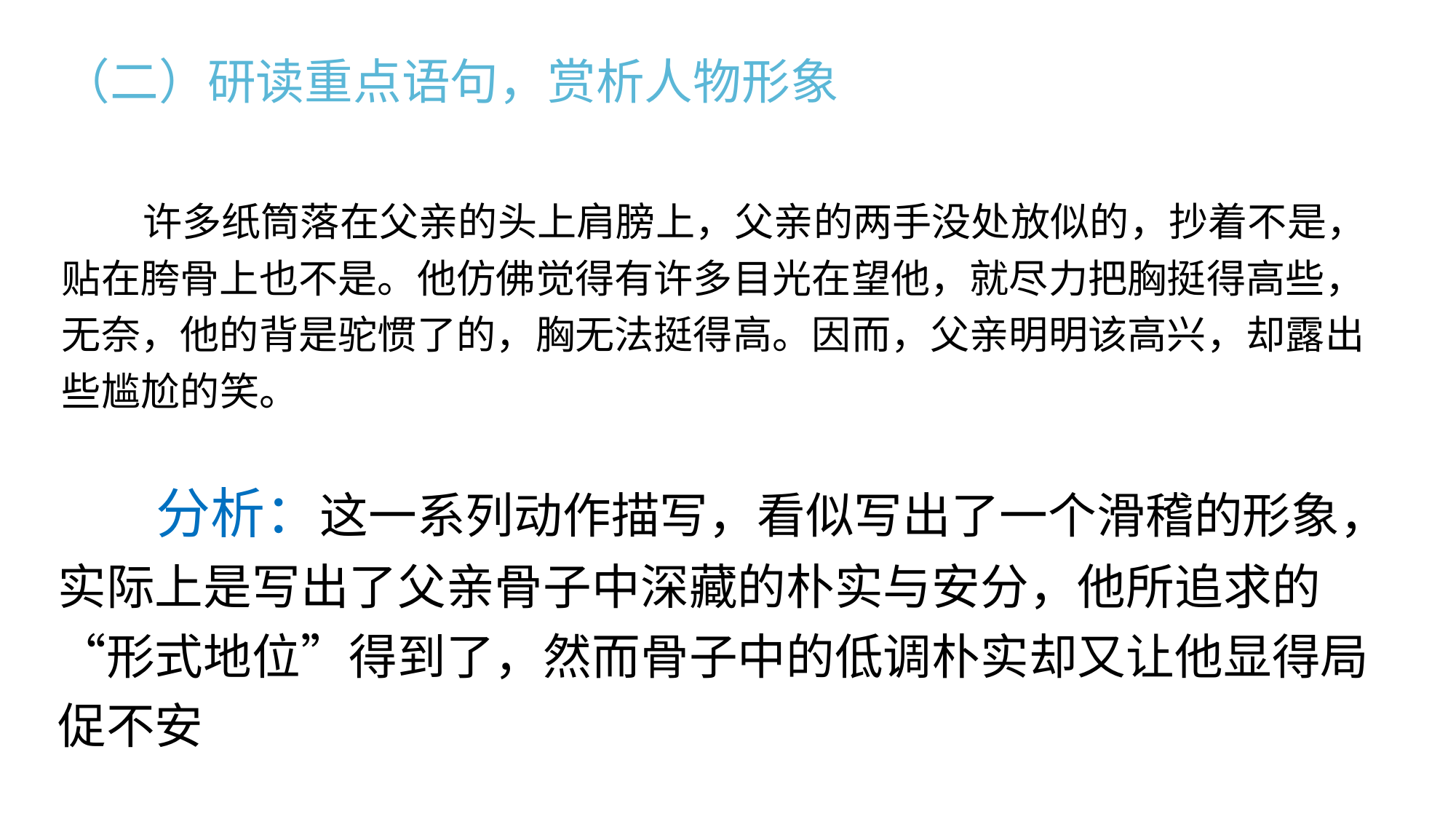

（二）研读重点语句，赏析人物形象
        许多纸筒落在父亲的头上肩膀上，父亲的两手没处放似的，抄着不是，贴在胯骨上也不是。他仿佛觉得有许多目光在望他，就尽力把胸挺得高些，无奈，他的背是驼惯了的，胸无法挺得高。因而，父亲明明该高兴，却露出些尴尬的笑。
       分析：这一系列动作描写，看似写出了一个滑稽的形象，实际上是写出了父亲骨子中深藏的朴实与安分，他所追求的“形式地位”得到了，然而骨子中的低调朴实却又让他显得局促不安